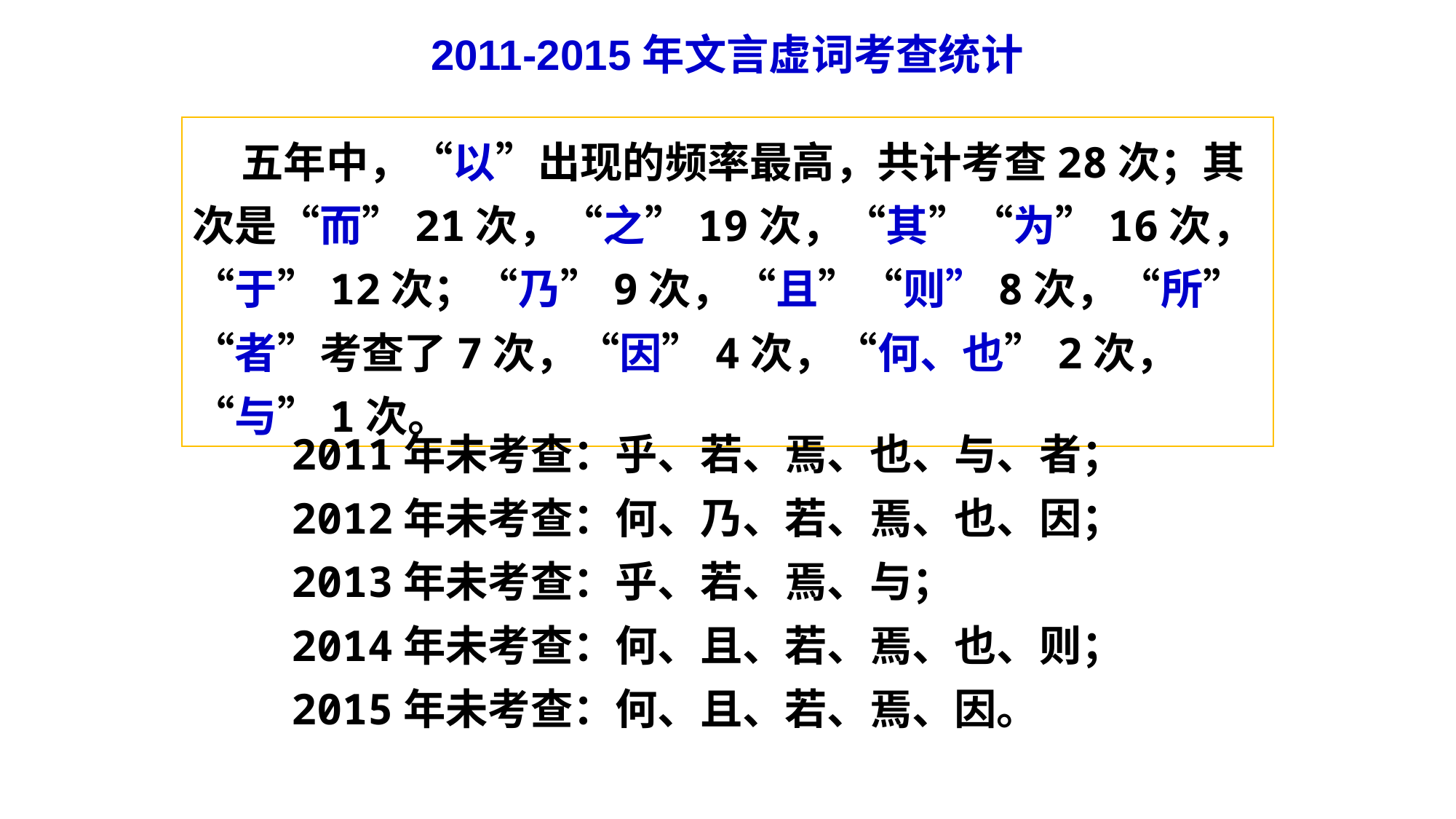

2011-2015年文言虚词考查统计
    五年中，“以”出现的频率最高，共计考查28次；其次是“而”21次，“之”19次，“其”“为”16次，“于”12次；“乃”9次，“且”“则”8次，“所”“者”考查了7次，“因”4次，“何、也”2次，“与”1次。
2011年未考查：乎、若、焉、也、与、者；
2012年未考查：何、乃、若、焉、也、因；
2013年未考查：乎、若、焉、与；
2014年未考查：何、且、若、焉、也、则；
2015年未考查：何、且、若、焉、因。